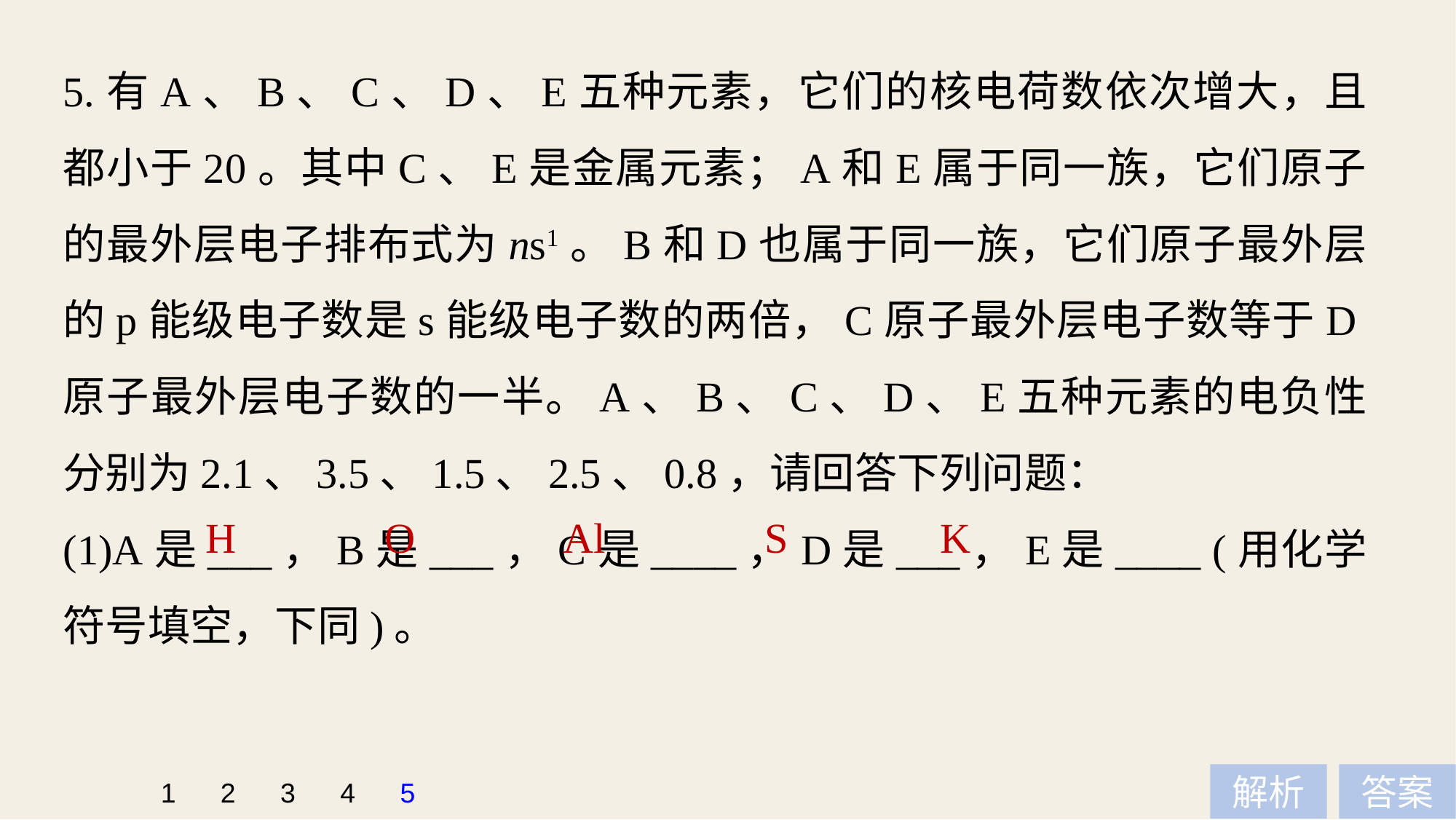

5.有A、B、C、D、E五种元素，它们的核电荷数依次增大，且都小于20。其中C、E是金属元素；A和E属于同一族，它们原子的最外层电子排布式为ns1。B和D也属于同一族，它们原子最外层的p能级电子数是s能级电子数的两倍，C原子最外层电子数等于D原子最外层电子数的一半。A、B、C、D、E五种元素的电负性分别为2.1、3.5、1.5、2.5、0.8，请回答下列问题：
(1)A是___，B是___，C是____，D是___，E是____ (用化学符号填空，下同)。
H
O
Al
S
K
1
2
3
4
5
解析
答案